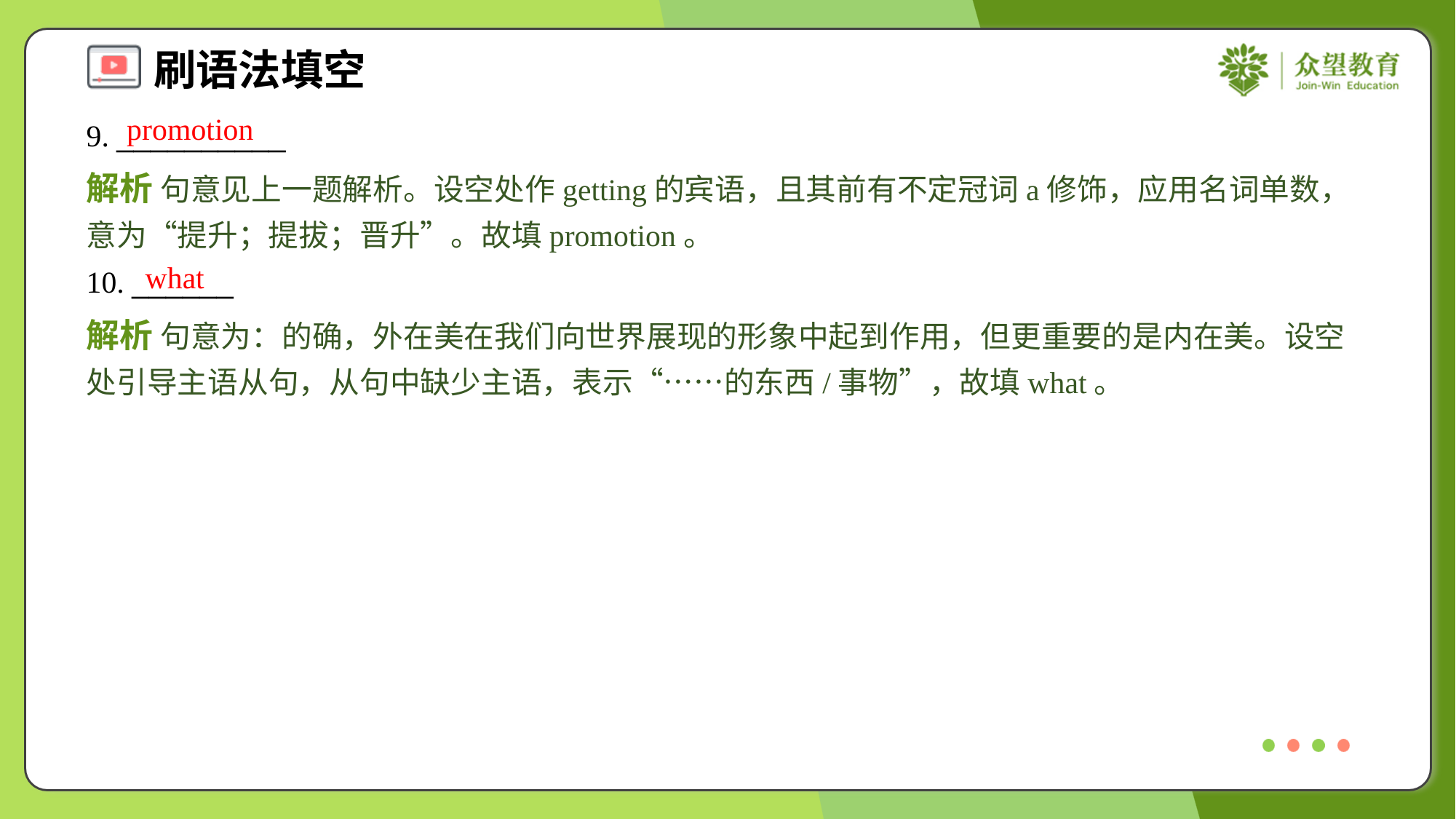

promotion
9. __________
解析 句意见上一题解析。设空处作getting的宾语，且其前有不定冠词a修饰，应用名词单数，意为“提升；提拔；晋升”。故填promotion。
what
10. ______
解析 句意为：的确，外在美在我们向世界展现的形象中起到作用，但更重要的是内在美。设空处引导主语从句，从句中缺少主语，表示“……的东西/事物”，故填what。